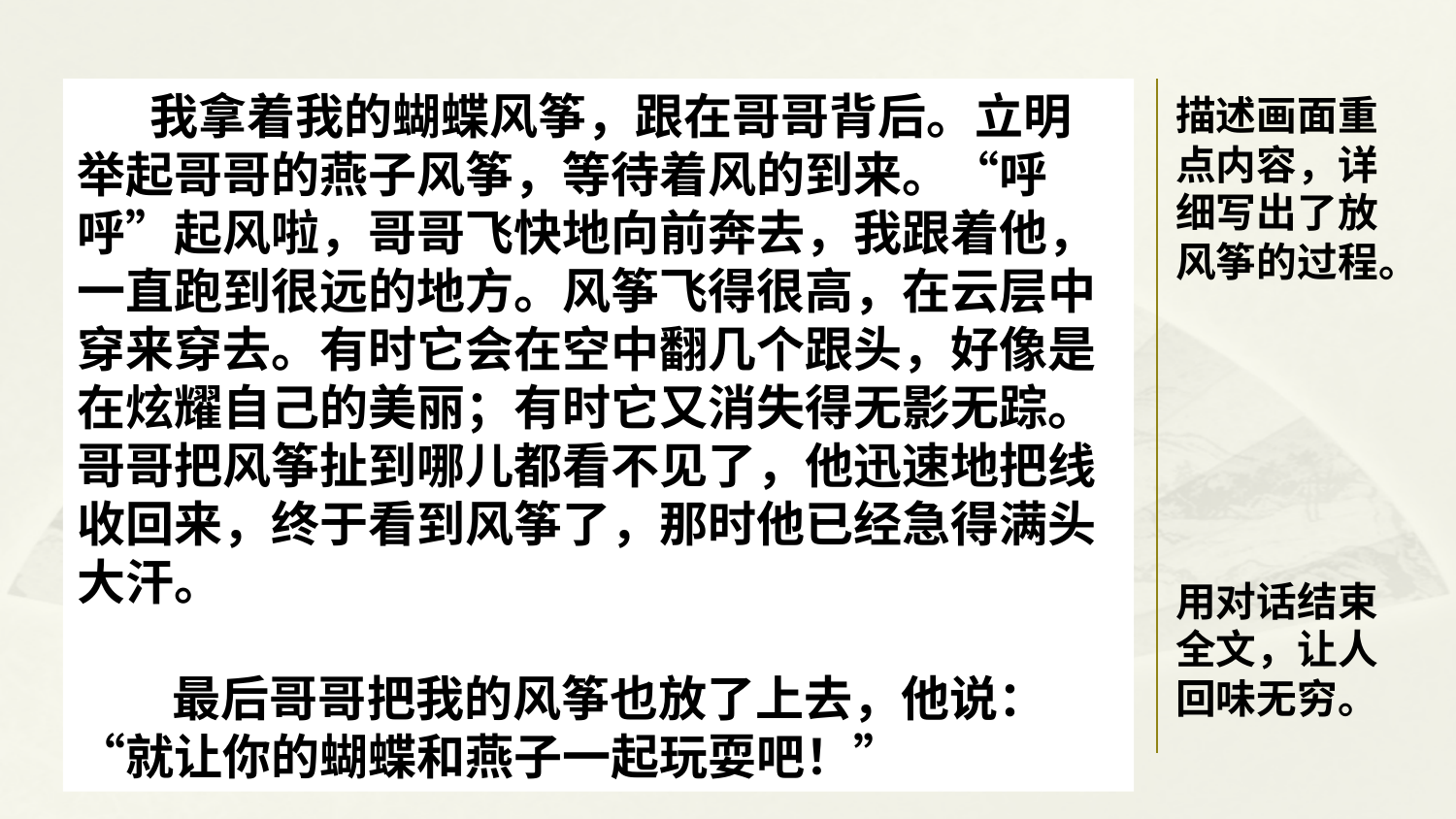

我拿着我的蝴蝶风筝，跟在哥哥背后。立明举起哥哥的燕子风筝，等待着风的到来。“呼呼”起风啦，哥哥飞快地向前奔去，我跟着他，一直跑到很远的地方。风筝飞得很高，在云层中穿来穿去。有时它会在空中翻几个跟头，好像是在炫耀自己的美丽；有时它又消失得无影无踪。哥哥把风筝扯到哪儿都看不见了，他迅速地把线收回来，终于看到风筝了，那时他已经急得满头大汗。

 最后哥哥把我的风筝也放了上去，他说：“就让你的蝴蝶和燕子一起玩耍吧！”
描述画面重点内容，详细写出了放风筝的过程。

用对话结束全文，让人回味无穷。